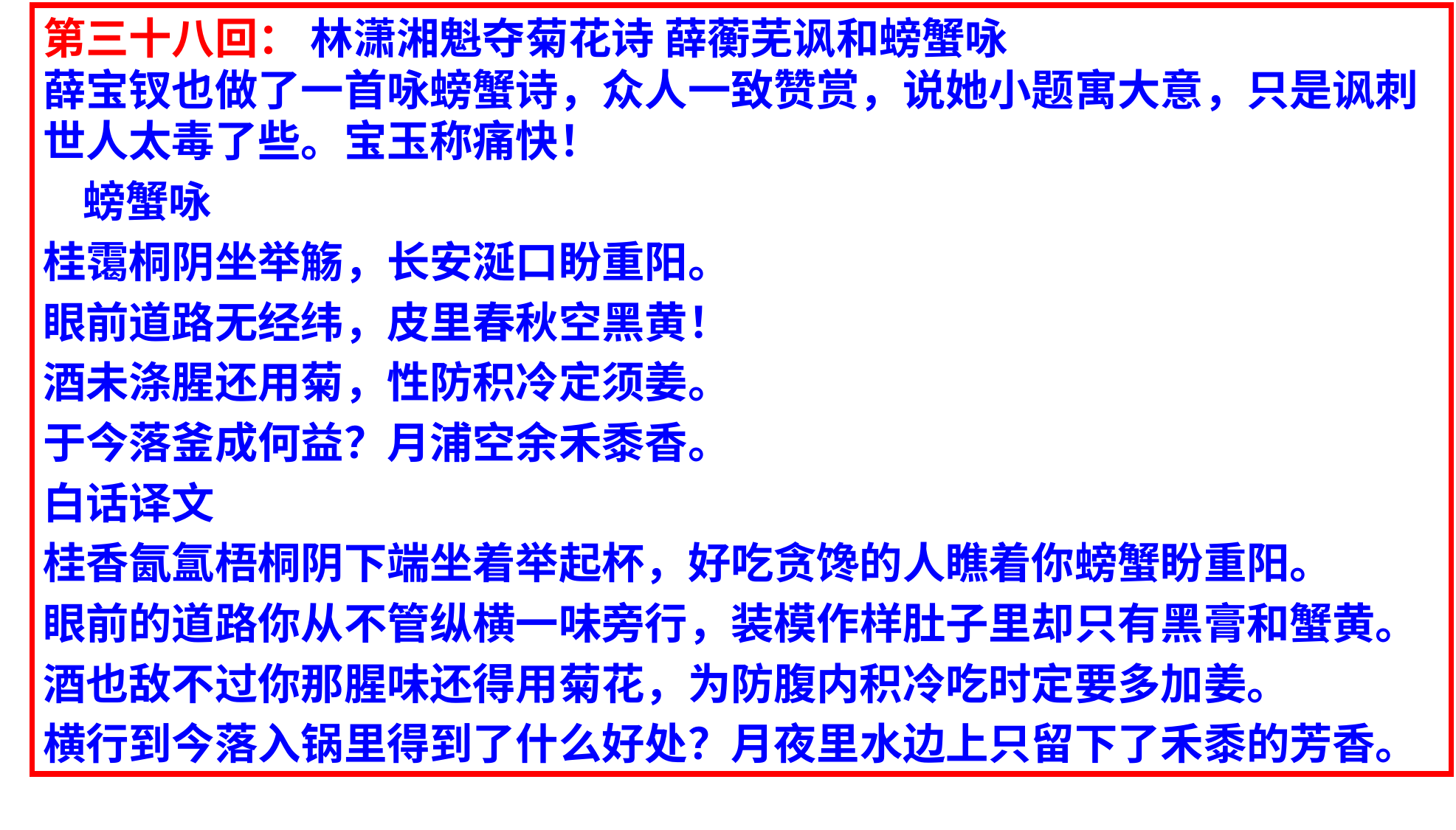

第三十八回： 林潇湘魁夺菊花诗 薛蘅芜讽和螃蟹咏
薛宝钗也做了一首咏螃蟹诗，众人一致赞赏，说她小题寓大意，只是讽刺世人太毒了些。宝玉称痛快！
   螃蟹咏
桂霭桐阴坐举觞，长安涎口盼重阳。
眼前道路无经纬，皮里春秋空黑黄！
酒未涤腥还用菊，性防积冷定须姜。
于今落釜成何益？月浦空余禾黍香。
白话译文
桂香氤氲梧桐阴下端坐着举起杯，好吃贪馋的人瞧着你螃蟹盼重阳。
眼前的道路你从不管纵横一味旁行，装模作样肚子里却只有黑膏和蟹黄。
酒也敌不过你那腥味还得用菊花，为防腹内积冷吃时定要多加姜。
横行到今落入锅里得到了什么好处？月夜里水边上只留下了禾黍的芳香。